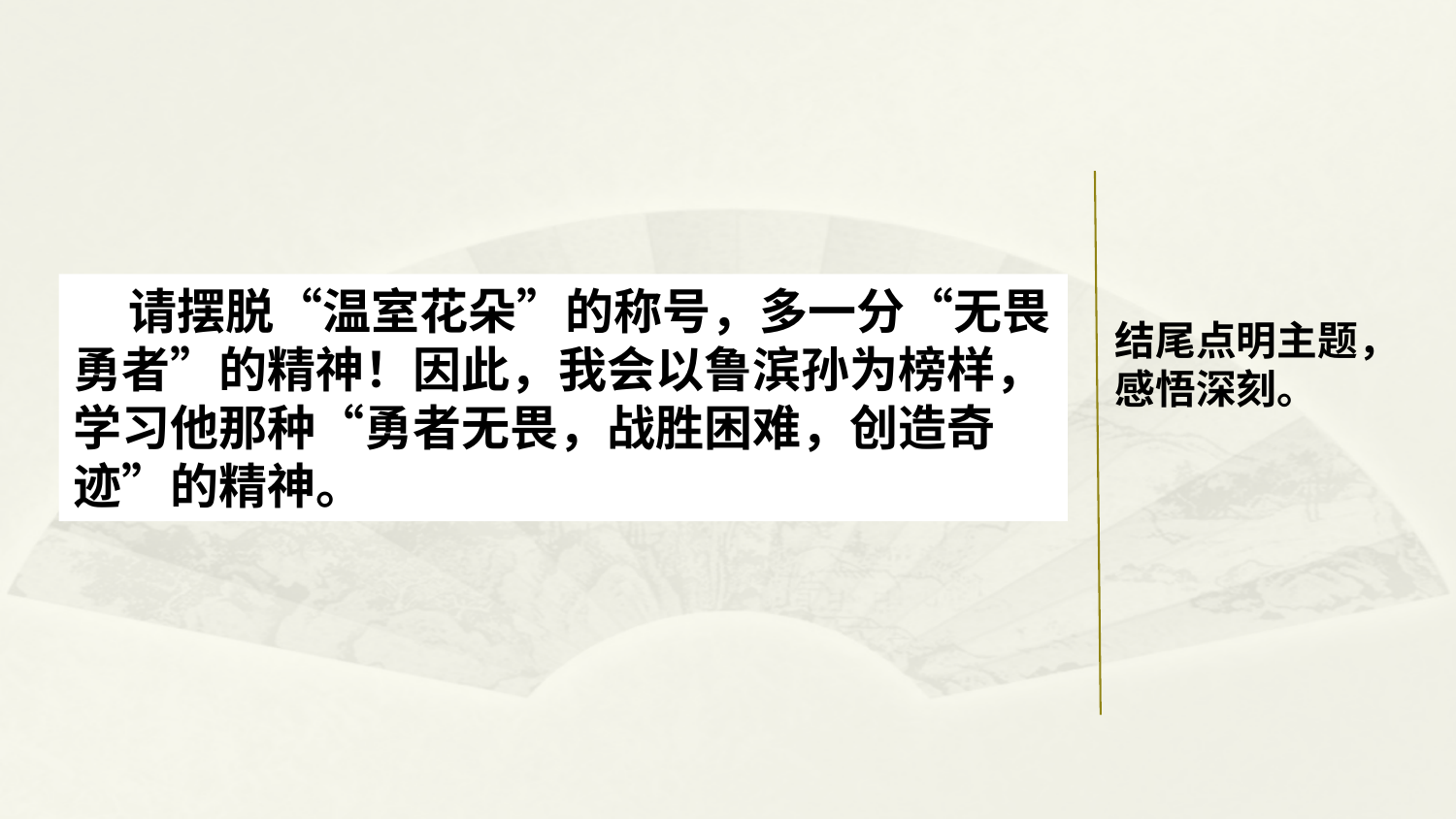

请摆脱“温室花朵”的称号，多一分“无畏勇者”的精神！因此，我会以鲁滨孙为榜样，学习他那种“勇者无畏，战胜困难，创造奇迹”的精神。
结尾点明主题，感悟深刻。